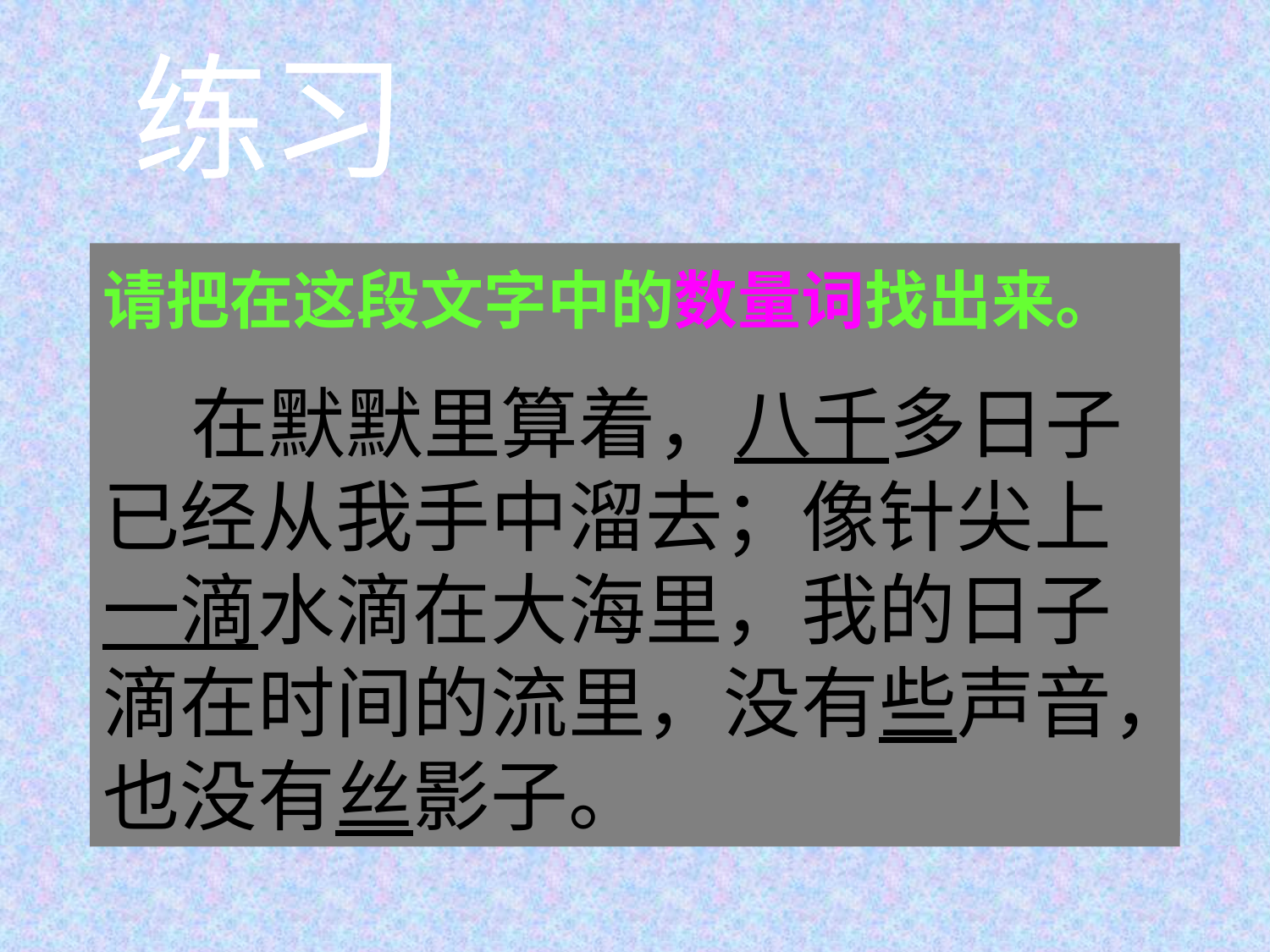

练习
请把在这段文字中的数量词找出来。
    在默默里算着，八千多日子已经从我手中溜去；像针尖上一滴水滴在大海里，我的日子滴在时间的流里，没有些声音，也没有丝影子。
请把在这段文字中的数量词找出来。
    在默默里算着，八千多日子已经从我手中溜去；像针尖上一滴水滴在大海里，我的日子滴在时间的流里，没有些声音，也没有丝影子。